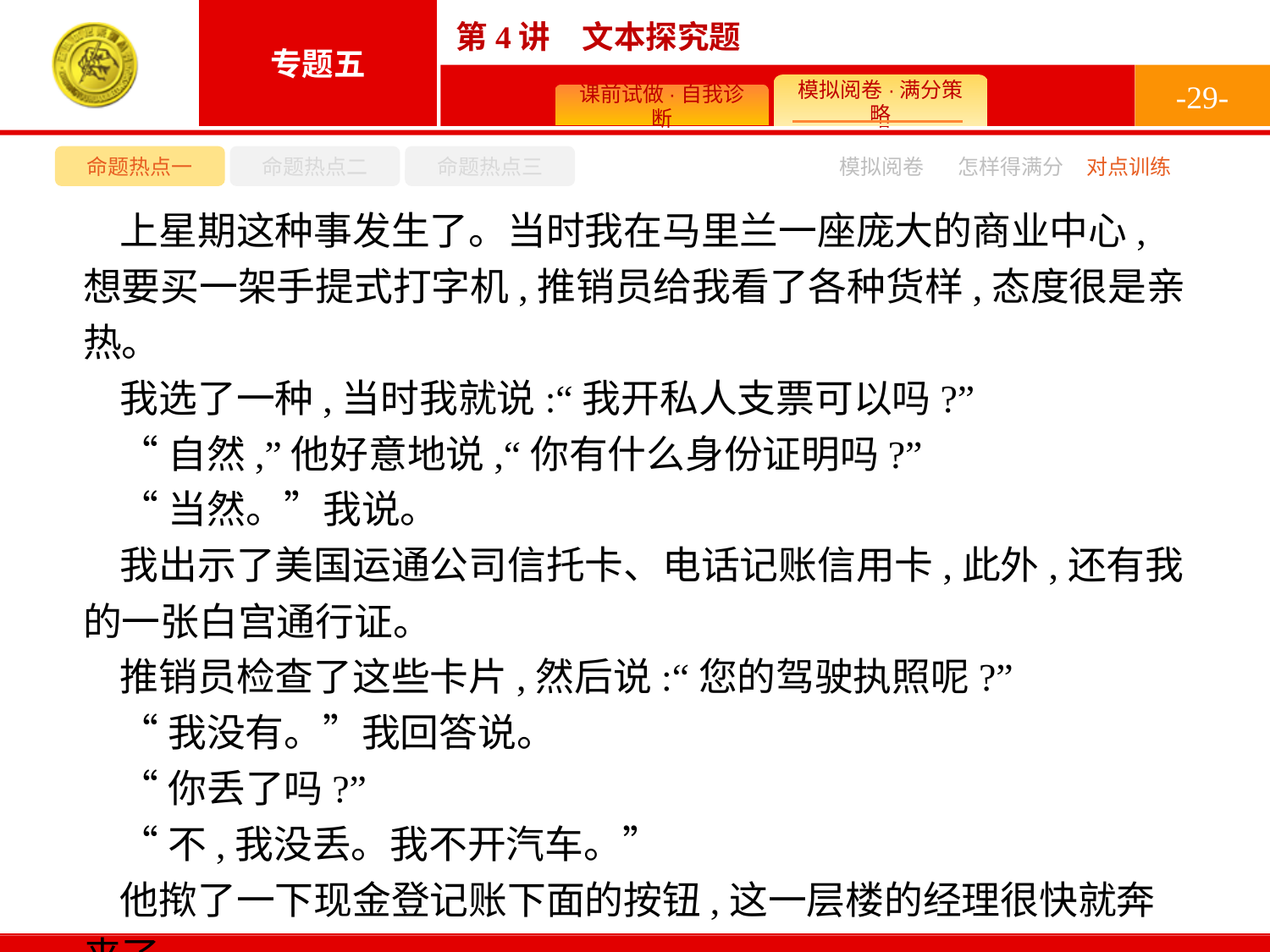

-29-
命题热点一
命题热点二
命题热点三
模拟阅卷
怎样得满分
对点训练
上星期这种事发生了。当时我在马里兰一座庞大的商业中心,想要买一架手提式打字机,推销员给我看了各种货样,态度很是亲热。
我选了一种,当时我就说:“我开私人支票可以吗?”
“自然,”他好意地说,“你有什么身份证明吗?”
“当然。”我说。
我出示了美国运通公司信托卡、电话记账信用卡,此外,还有我的一张白宫通行证。
推销员检查了这些卡片,然后说:“您的驾驶执照呢?”
“我没有。”我回答说。
“你丢了吗?”
“不,我没丢。我不开汽车。”
他揿了一下现金登记账下面的按钮,这一层楼的经理很快就奔来了。